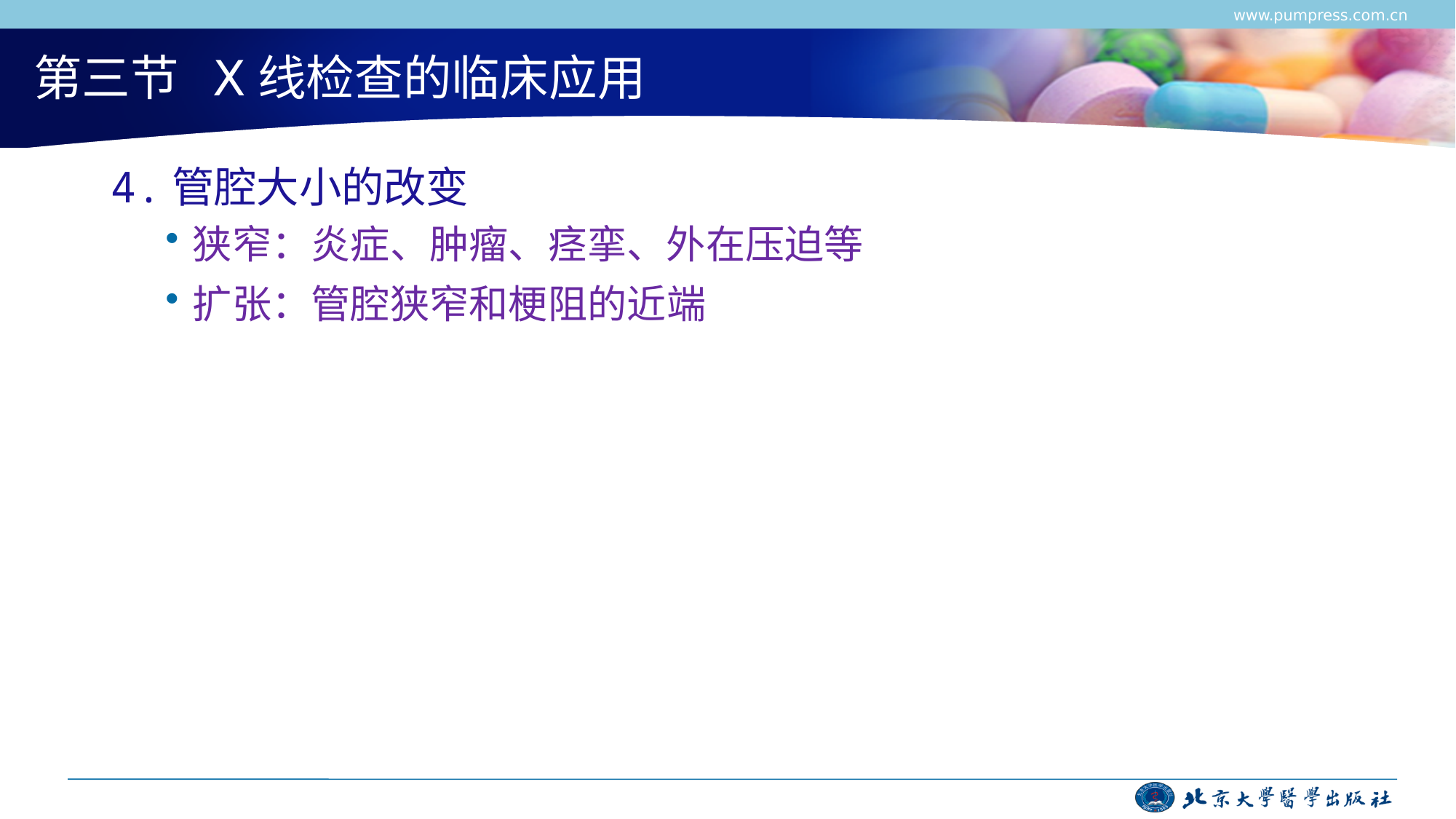

www.pumpress.com.cn
# 第三节  X线检查的临床应用
4.管腔大小的改变
狭窄：炎症、肿瘤、痉挛、外在压迫等
扩张：管腔狭窄和梗阻的近端